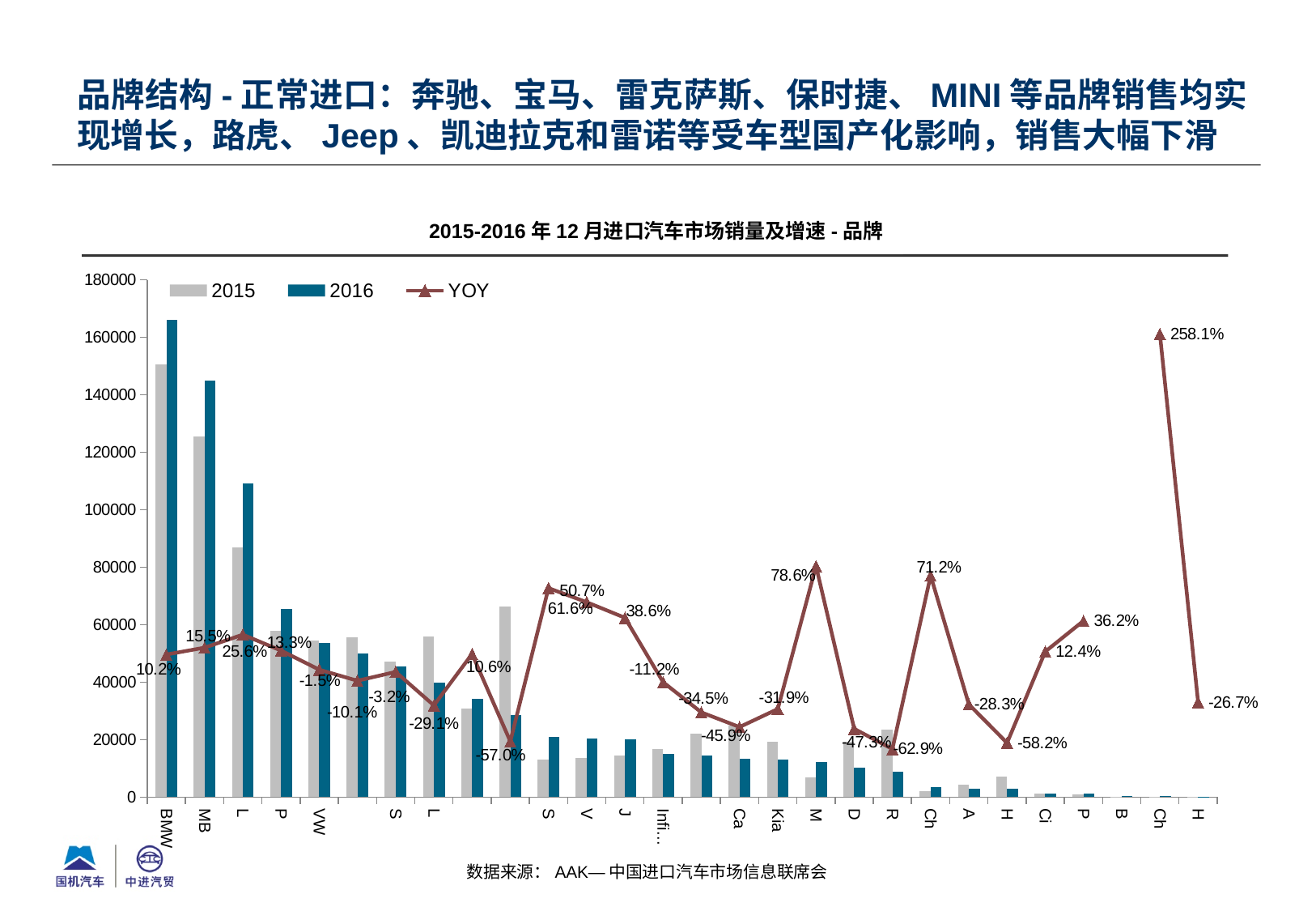

品牌结构-正常进口：奔驰、宝马、雷克萨斯、保时捷、MINI等品牌销售均实现增长，路虎、Jeep、凯迪拉克和雷诺等受车型国产化影响，销售大幅下滑
2015-2016年12月进口汽车市场销量及增速-品牌

### Chart

| Category | 2015 | 2016 | YOY |
|---|---|---|---|
| BMW | 150589.0 | 165985.0 | 0.10223854331989712 |
| MB | 125548.0 | 145027.0 | 0.1551518144454711 |
| Lexus | 86903.0 | 109150.0 | 0.2559980668101216 |
| Porsche  | 57897.0 | 65587.0 | 0.1328220805913951 |
| VW | 54455.0 | 53653.0 | -0.01472775686346528 |
| Audi | 55690.0 | 50088.0 | -0.10059256599030342 |
| Subaru | 47040.0 | 45522.0 | -0.03227040816326532 |
| Land Rover | 55991.0 | 39688.0 | -0.2911717954671287 |
| MINI | 30886.0 | 34169.0 | 0.10629411383798493 |
| Jeep | 66336.0 | 28523.0 | -0.5700223106608779 |
| Smart | 13012.0 | 21024.0 | 0.6157393175530279 |
| Volvo | 13609.0 | 20508.0 | 0.5069439341612167 |
| Jaguar | 14473.0 | 20064.0 | 0.3863055344434465 |
| Infiniti | 16757.0 | 14882.0 | -0.11189353702930116 |
| Ford | 21956.0 | 14379.0 | -0.345099289488067 |
| Cadillac | 24737.0 | 13390.0 | -0.458705582730323 |
| Kia | 19192.0 | 13065.0 | -0.3192476031679866 |
| Maserati | 6802.0 | 12146.0 | 0.7856512790355779 |
| Dodge | 19233.0 | 10145.0 | -0.47252118754224515 |
| Renault | 23395.0 | 8679.0 | -0.6290232955759778 |
| Chrysler | 2055.0 | 3519.0 | 0.7124087591240875 |
| Acura | 4203.0 | 3013.0 | -0.2831310968355937 |
| Hyundai | 7063.0 | 2955.0 | -0.5816225399971684 |
| Citroen | 1141.0 | 1283.0 | 0.12445223488168278 |
| Peugeot | 861.0 | 1173.0 | 0.362369337979094 |
| Buick | 12.0 | 424.0 | None |
| Chevrolet | 117.0 | 419.0 | 2.5811965811965814 |
| Honda | 15.0 | 11.0 | -0.2666666666666667 |
数据来源：AAK—中国进口汽车市场信息联席会